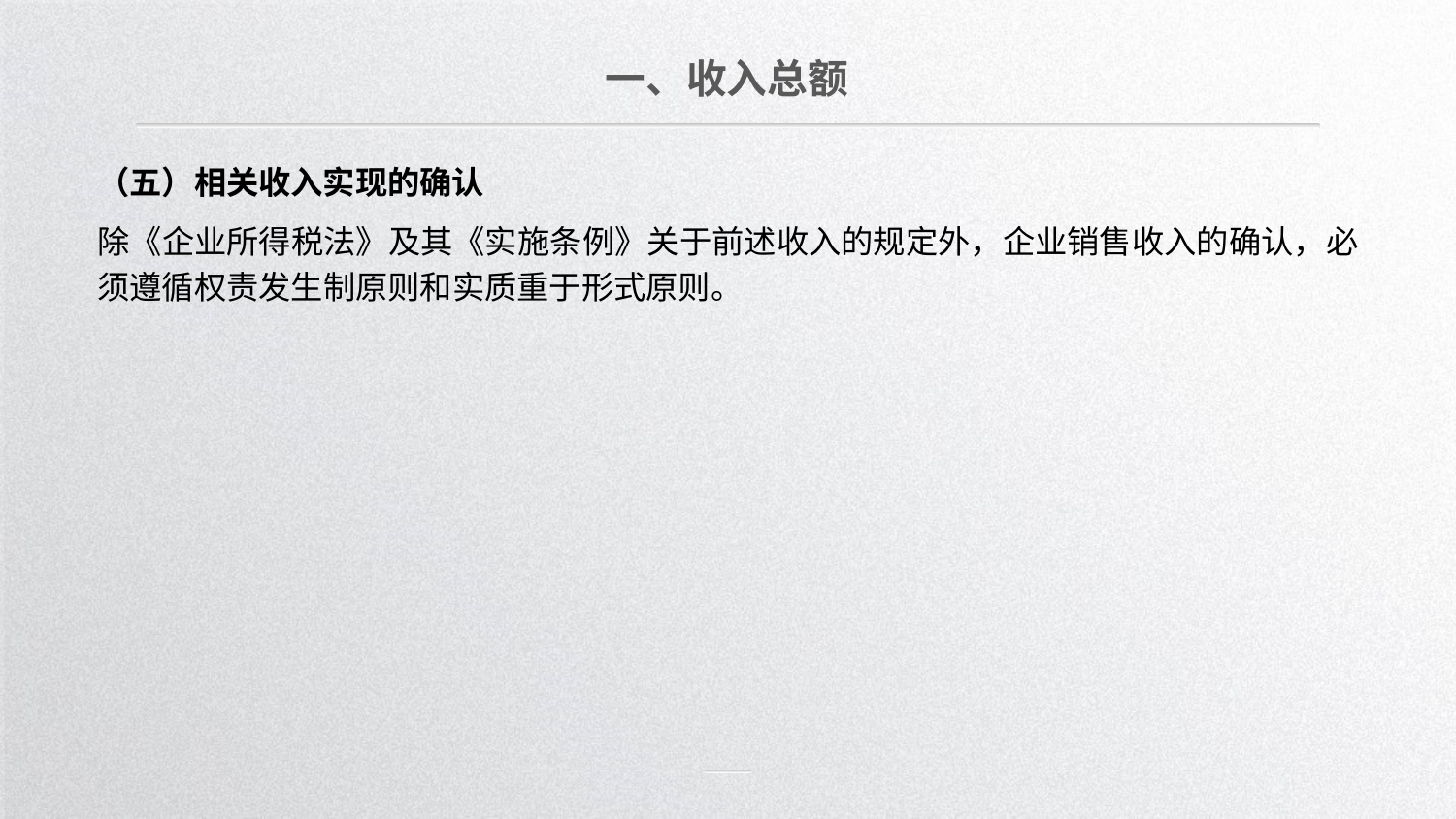

一、收入总额
（五）相关收入实现的确认
除《企业所得税法》及其《实施条例》关于前述收入的规定外，企业销售收入的确认，必须遵循权责发生制原则和实质重于形式原则。